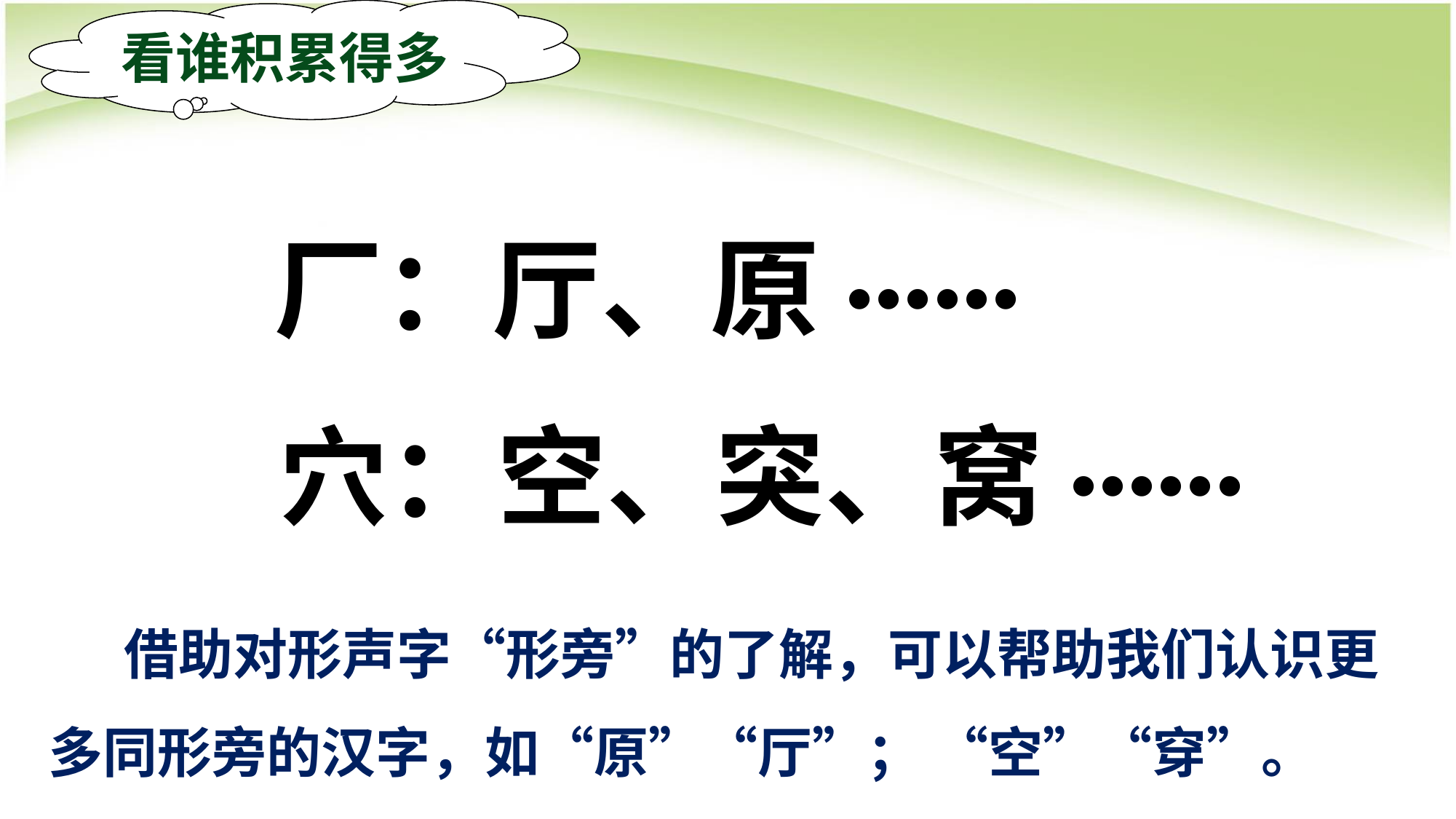

看谁积累得多
厂：厅、原······
穴：空、突、窝······
借助对形声字“形旁”的了解，可以帮助我们认识更多同形旁的汉字，如“原”“厅”； “空”“穿”。